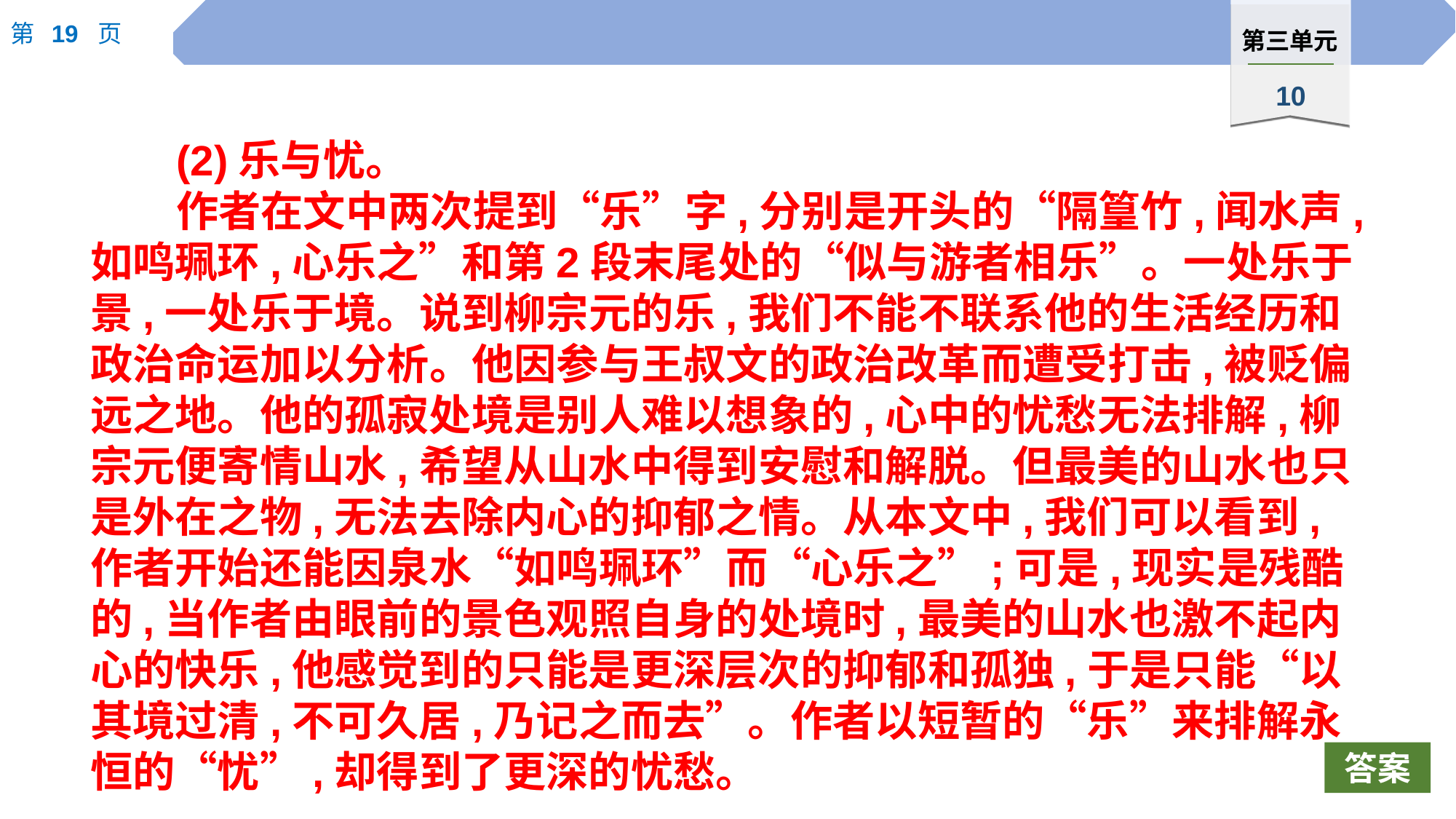

(2)乐与忧。
作者在文中两次提到“乐”字,分别是开头的“隔篁竹,闻水声,如鸣珮环,心乐之”和第2段末尾处的“似与游者相乐”。一处乐于景,一处乐于境。说到柳宗元的乐,我们不能不联系他的生活经历和政治命运加以分析。他因参与王叔文的政治改革而遭受打击,被贬偏远之地。他的孤寂处境是别人难以想象的,心中的忧愁无法排解,柳宗元便寄情山水,希望从山水中得到安慰和解脱。但最美的山水也只是外在之物,无法去除内心的抑郁之情。从本文中,我们可以看到,作者开始还能因泉水“如鸣珮环”而“心乐之”;可是,现实是残酷的,当作者由眼前的景色观照自身的处境时,最美的山水也激不起内心的快乐,他感觉到的只能是更深层次的抑郁和孤独,于是只能“以其境过清,不可久居,乃记之而去”。作者以短暂的“乐”来排解永恒的“忧”,却得到了更深的忧愁。
答案